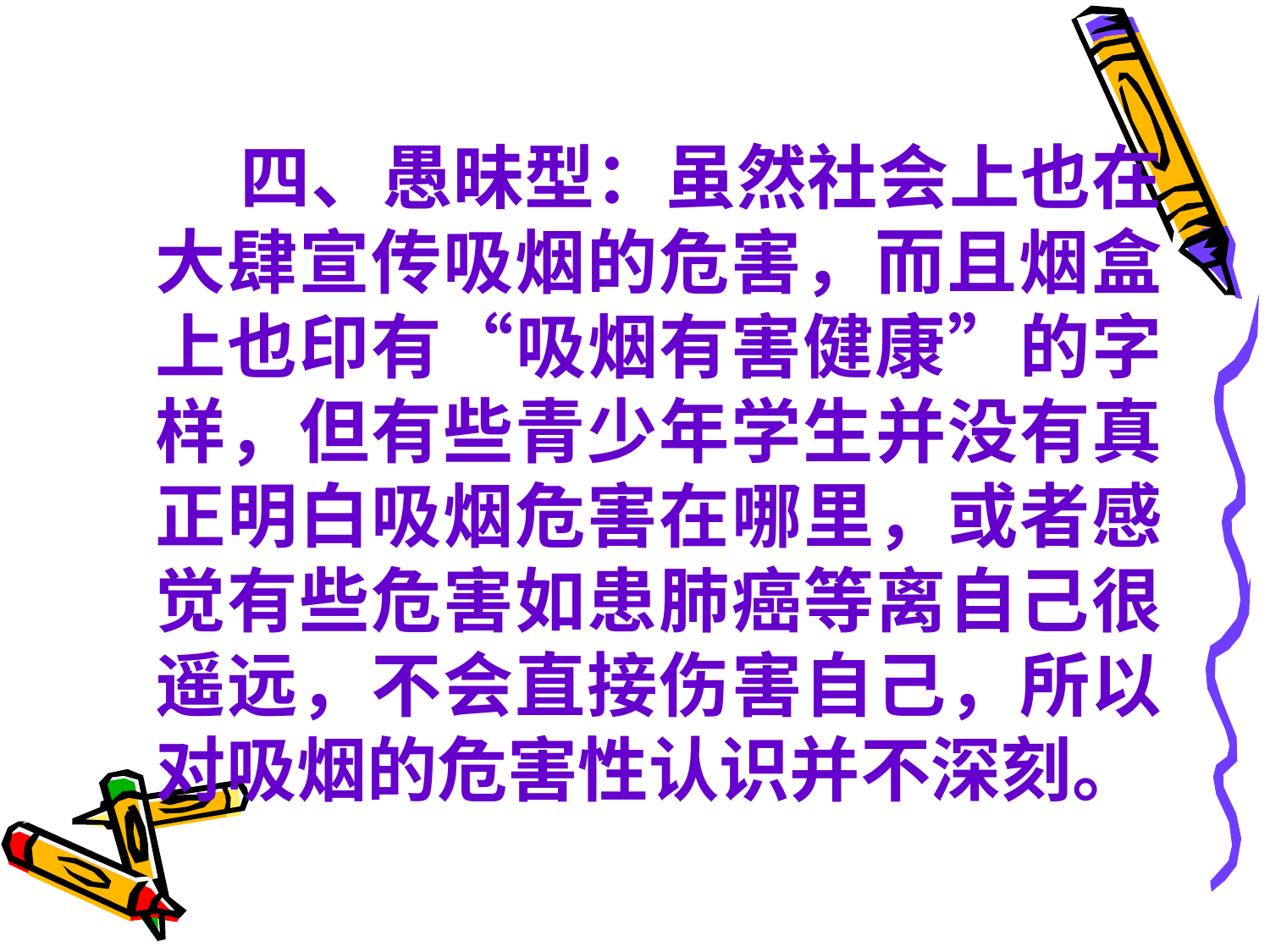

四、愚昧型：虽然社会上也在大肆宣传吸烟的危害，而且烟盒上也印有“吸烟有害健康”的字样，但有些青少年学生并没有真正明白吸烟危害在哪里，或者感觉有些危害如患肺癌等离自己很遥远，不会直接伤害自己，所以对吸烟的危害性认识并不深刻。